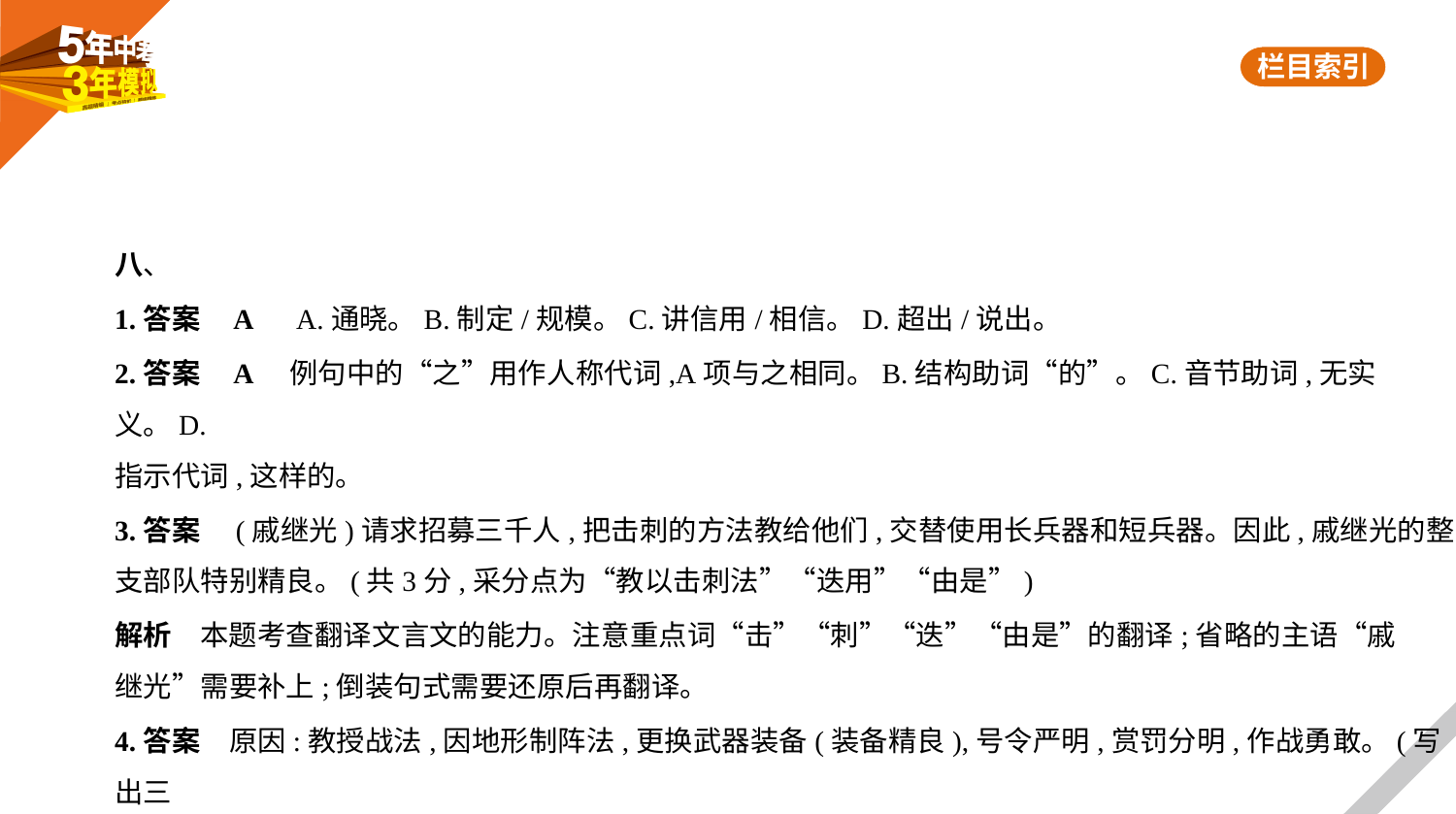

八、
1.答案    A　A.通晓。B.制定/规模。C.讲信用/相信。D.超出/说出。
2.答案    A　例句中的“之”用作人称代词,A项与之相同。B.结构助词“的”。C.音节助词,无实义。D.
指示代词,这样的。
3.答案　(戚继光)请求招募三千人,把击刺的方法教给他们,交替使用长兵器和短兵器。因此,戚继光的整
支部队特别精良。(共3分,采分点为“教以击刺法”“迭用”“由是”)
解析　本题考查翻译文言文的能力。注意重点词“击”“刺”“迭”“由是”的翻译;省略的主语“戚
继光”需要补上;倒装句式需要还原后再翻译。
4.答案　原因:教授战法,因地形制阵法,更换武器装备(装备精良),号令严明,赏罚分明,作战勇敢。(写出三
点即给2分,意思相近便可)